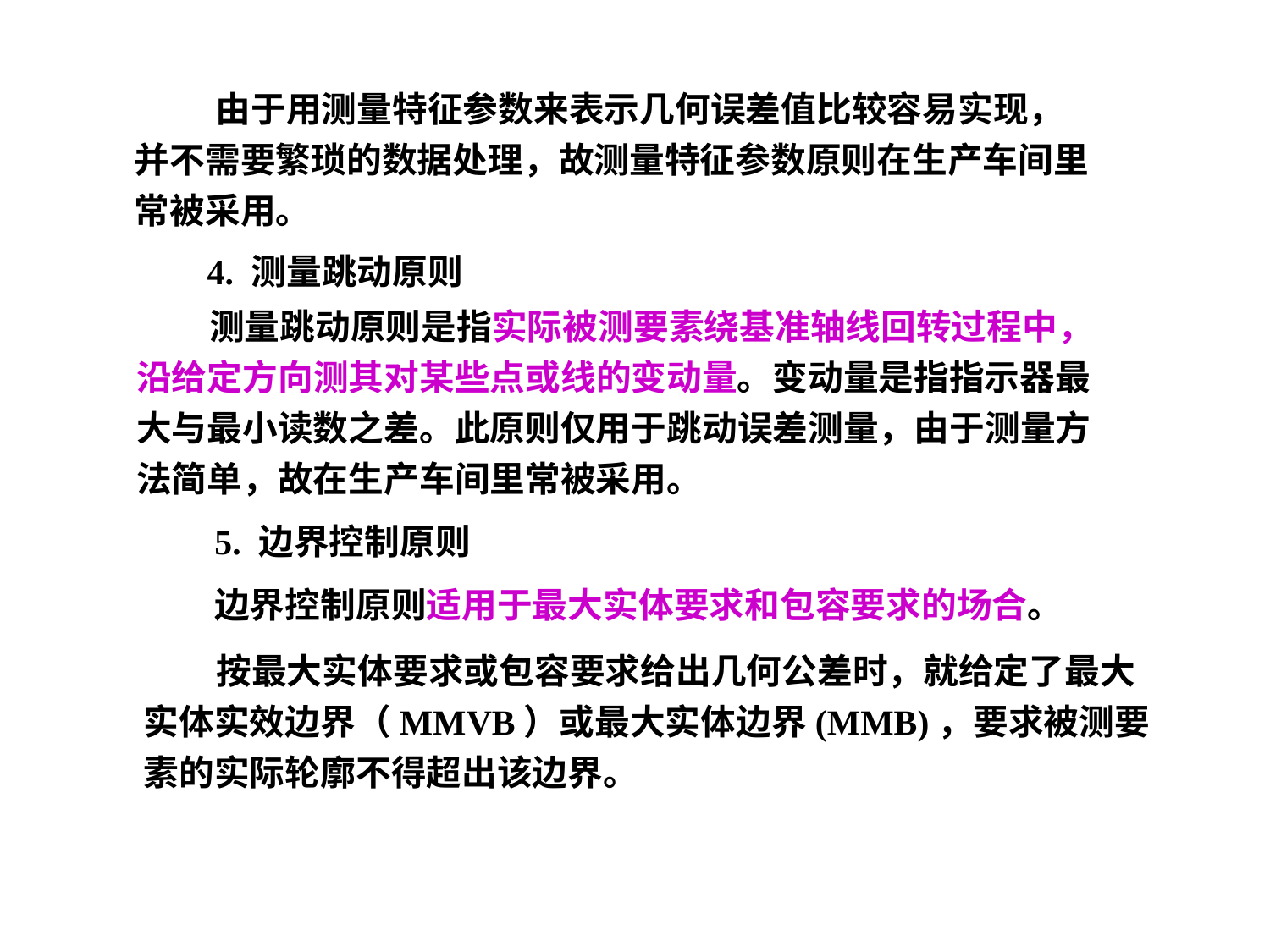

55
         由于用测量特征参数来表示几何误差值比较容易实现，并不需要繁琐的数据处理，故测量特征参数原则在生产车间里常被采用。
   4. 测量跳动原则
        测量跳动原则是指实际被测要素绕基准轴线回转过程中，沿给定方向测其对某些点或线的变动量。变动量是指指示器最大与最小读数之差。此原则仅用于跳动误差测量，由于测量方法简单，故在生产车间里常被采用。
5. 边界控制原则
边界控制原则适用于最大实体要求和包容要求的场合。
        按最大实体要求或包容要求给出几何公差时，就给定了最大实体实效边界（MMVB）或最大实体边界(MMB)，要求被测要素的实际轮廓不得超出该边界。